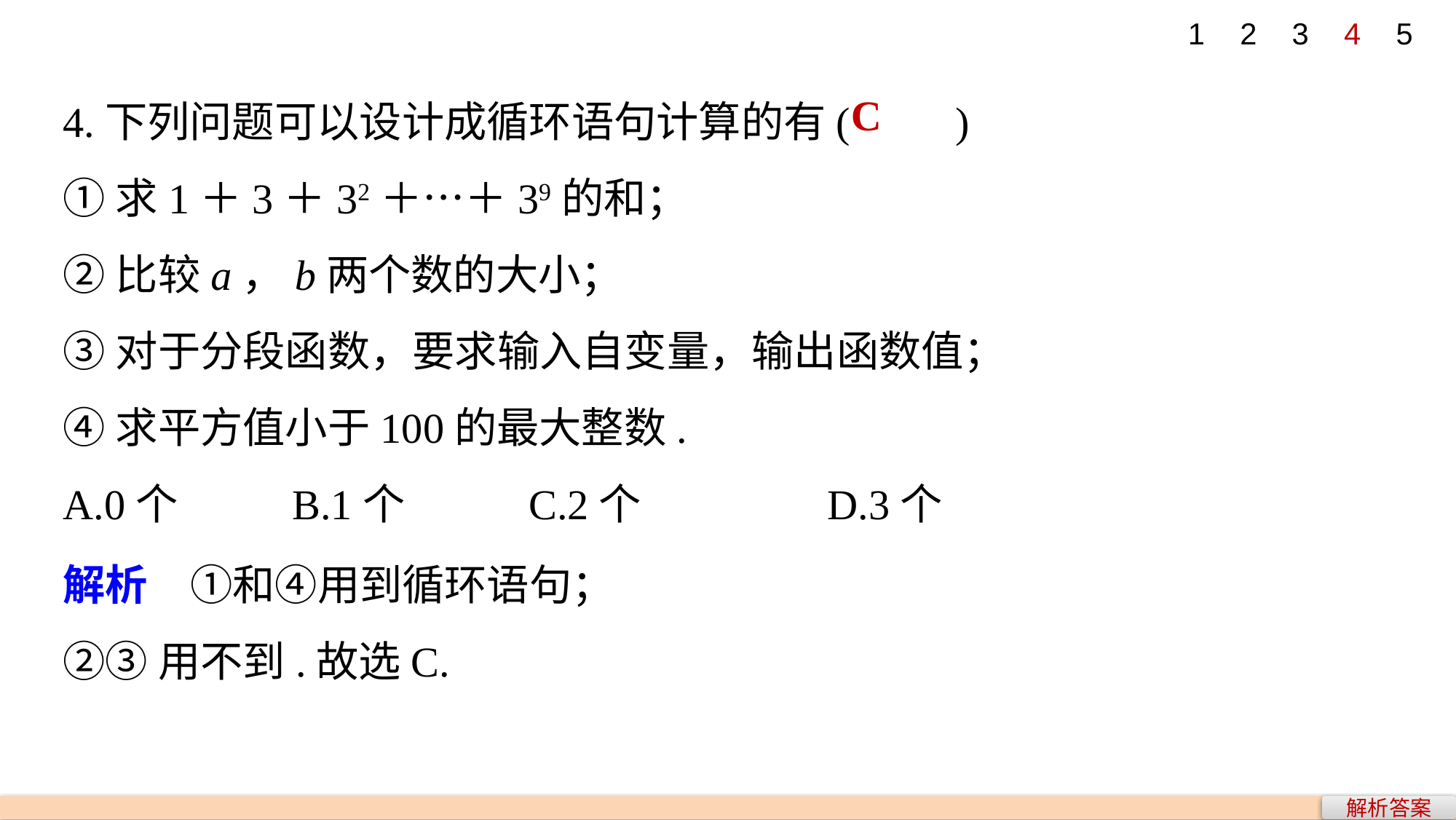

1
2
3
4
5
4.下列问题可以设计成循环语句计算的有(　　)
①求1＋3＋32＋…＋39的和；
②比较a，b两个数的大小；
③对于分段函数，要求输入自变量，输出函数值；
④求平方值小于100的最大整数.
A.0个           B.1个            C.2个  	    	D.3个
C
解析　①和④用到循环语句；
②③用不到.故选C.
解析答案